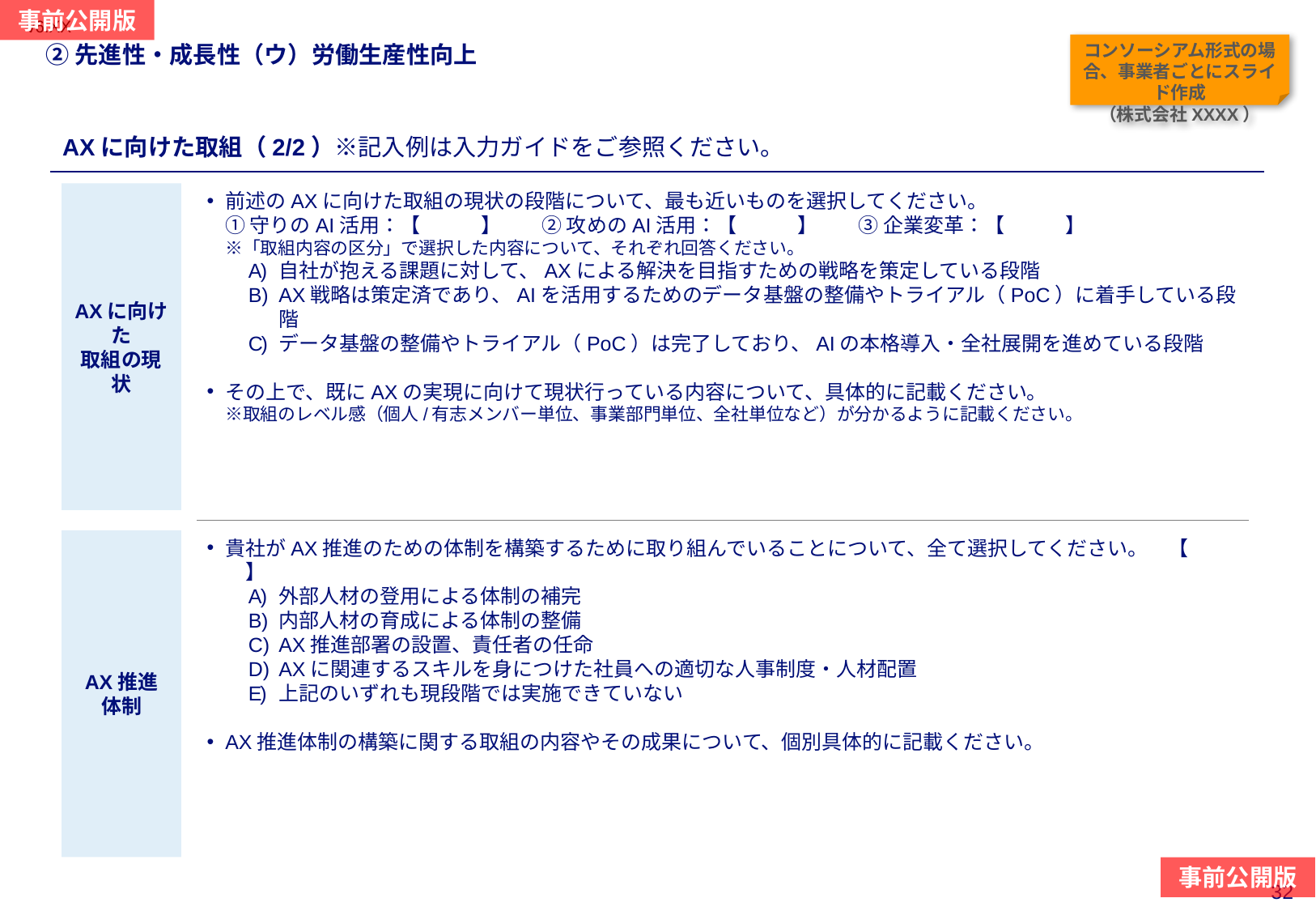

当スライドは作成任意
（AXに向けた取組に対する加点措置を希望の場合は必須）
#
②先進性・成長性（ウ）労働生産性向上
コンソーシアム形式の場合、事業者ごとにスライド作成
（株式会社XXXX）
AXに向けた取組（2/2）※記入例は入力ガイドをご参照ください。
AXに向けた
取組の現状
前述のAXに向けた取組の現状の段階について、最も近いものを選択してください。　
① 守りのAI活用：【　　　】　　② 攻めのAI活用：【　　　】　　③ 企業変革：【　　　】　
※「取組内容の区分」で選択した内容について、それぞれ回答ください。
自社が抱える課題に対して、AXによる解決を目指すための戦略を策定している段階
AX戦略は策定済であり、AIを活用するためのデータ基盤の整備やトライアル（PoC）に着手している段階
データ基盤の整備やトライアル（PoC）は完了しており、AIの本格導入・全社展開を進めている段階

その上で、既にAXの実現に向けて現状行っている内容について、具体的に記載ください。
※取組のレベル感（個人/有志メンバー単位、事業部門単位、全社単位など）が分かるように記載ください。
貴社がAX推進のための体制を構築するために取り組んでいることについて、全て選択してください。　【　　　】
外部人材の登用による体制の補完
内部人材の育成による体制の整備
AX推進部署の設置、責任者の任命
AXに関連するスキルを身につけた社員への適切な人事制度・人材配置
上記のいずれも現段階では実施できていない

AX推進体制の構築に関する取組の内容やその成果について、個別具体的に記載ください。
AX推進
体制